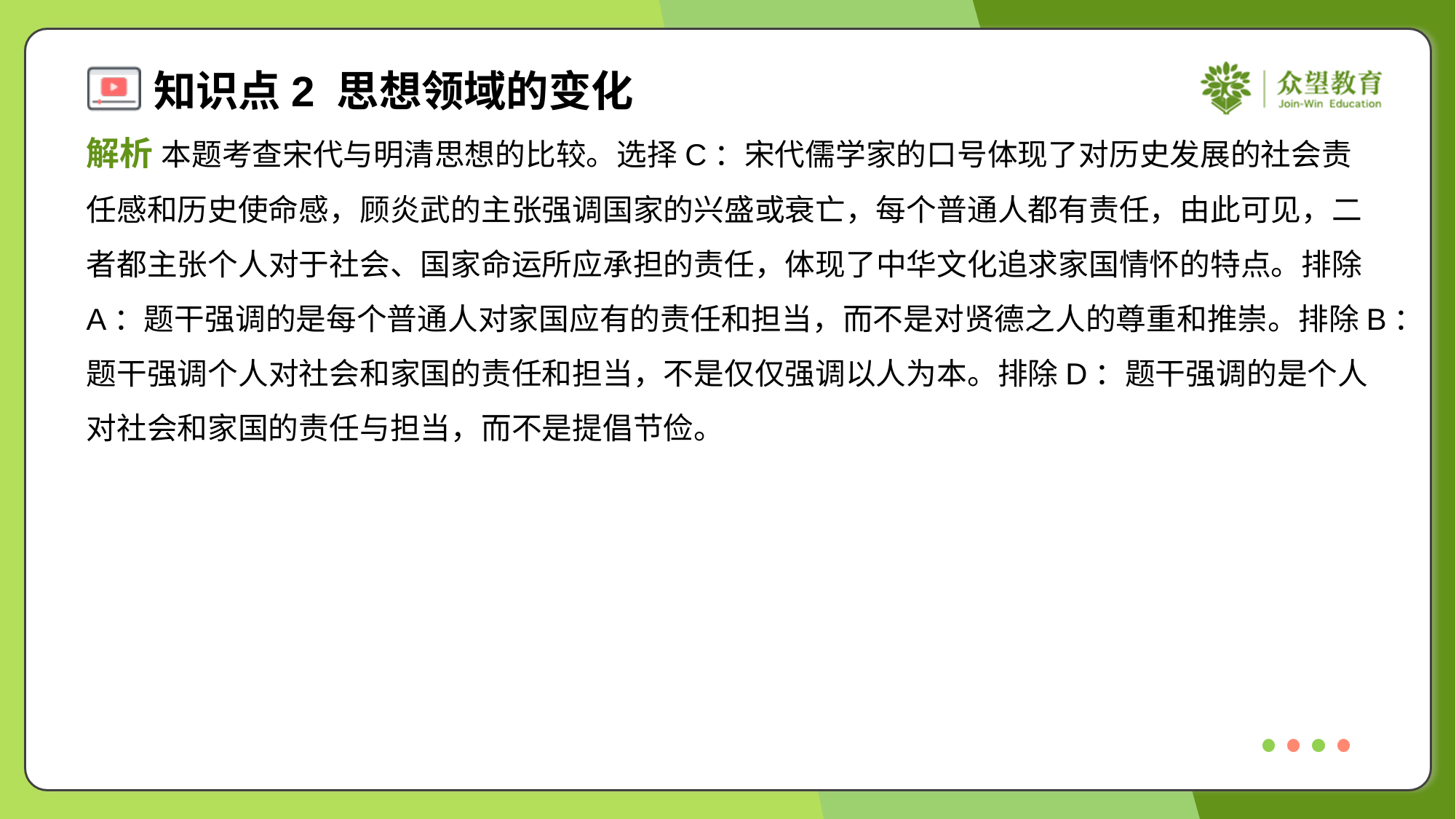

解析 本题考查宋代与明清思想的比较。选择C：宋代儒学家的口号体现了对历史发展的社会责
任感和历史使命感，顾炎武的主张强调国家的兴盛或衰亡，每个普通人都有责任，由此可见，二
者都主张个人对于社会、国家命运所应承担的责任，体现了中华文化追求家国情怀的特点。排除
A：题干强调的是每个普通人对家国应有的责任和担当，而不是对贤德之人的尊重和推崇。排除B：
题干强调个人对社会和家国的责任和担当，不是仅仅强调以人为本。排除D：题干强调的是个人
对社会和家国的责任与担当，而不是提倡节俭。